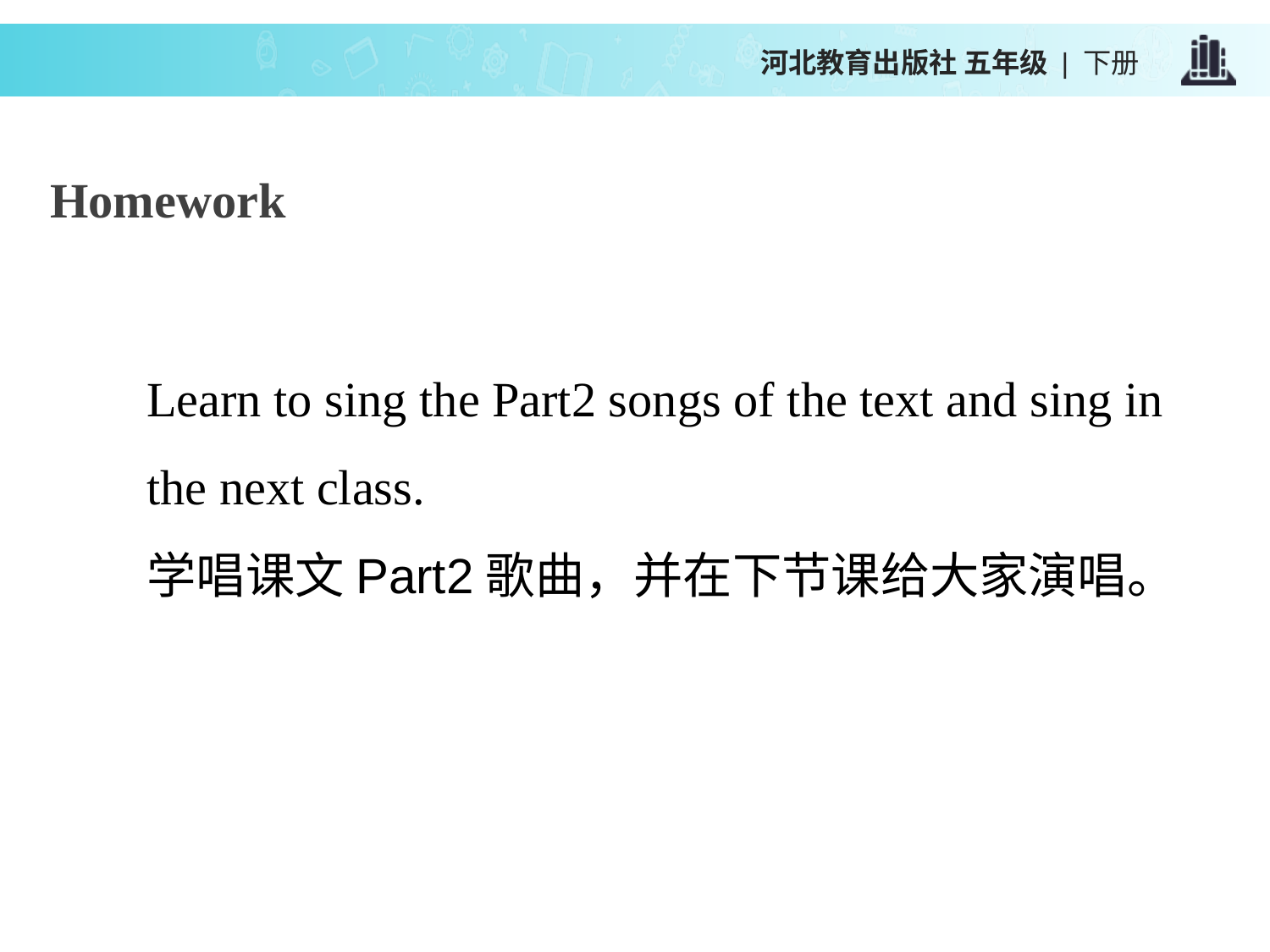

河北教育出版社 五年级 | 下册
Homework
Learn to sing the Part2 songs of the text and sing in the next class.
学唱课文Part2歌曲，并在下节课给大家演唱。